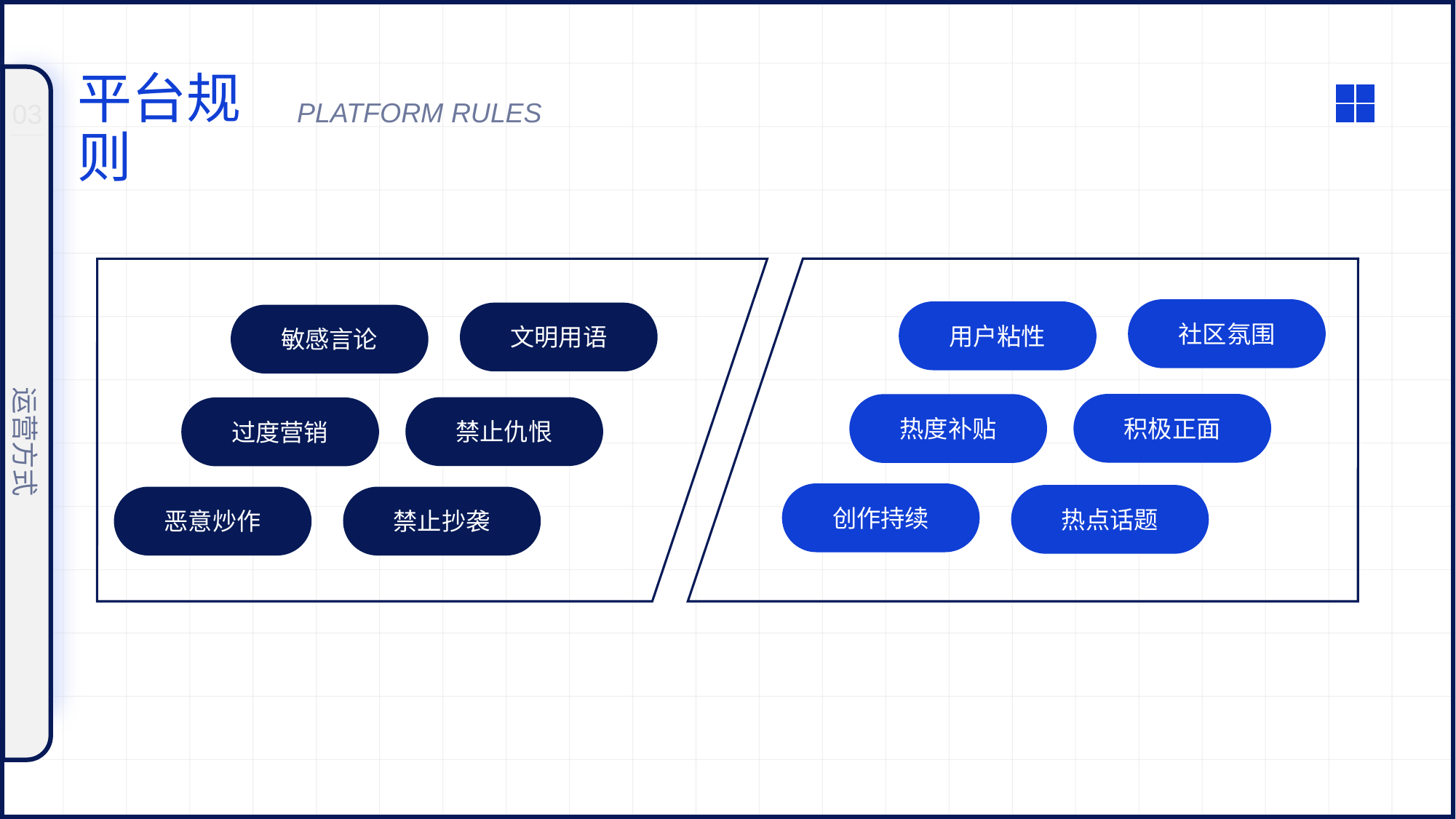

平台规则
PLATFORM RULES
03

社区氛围

用户粘性

文明用语

敏感言论

积极正面

热度补贴

禁止仇恨

过度营销
运营方式

创作持续

热点话题

恶意炒作

禁止抄袭